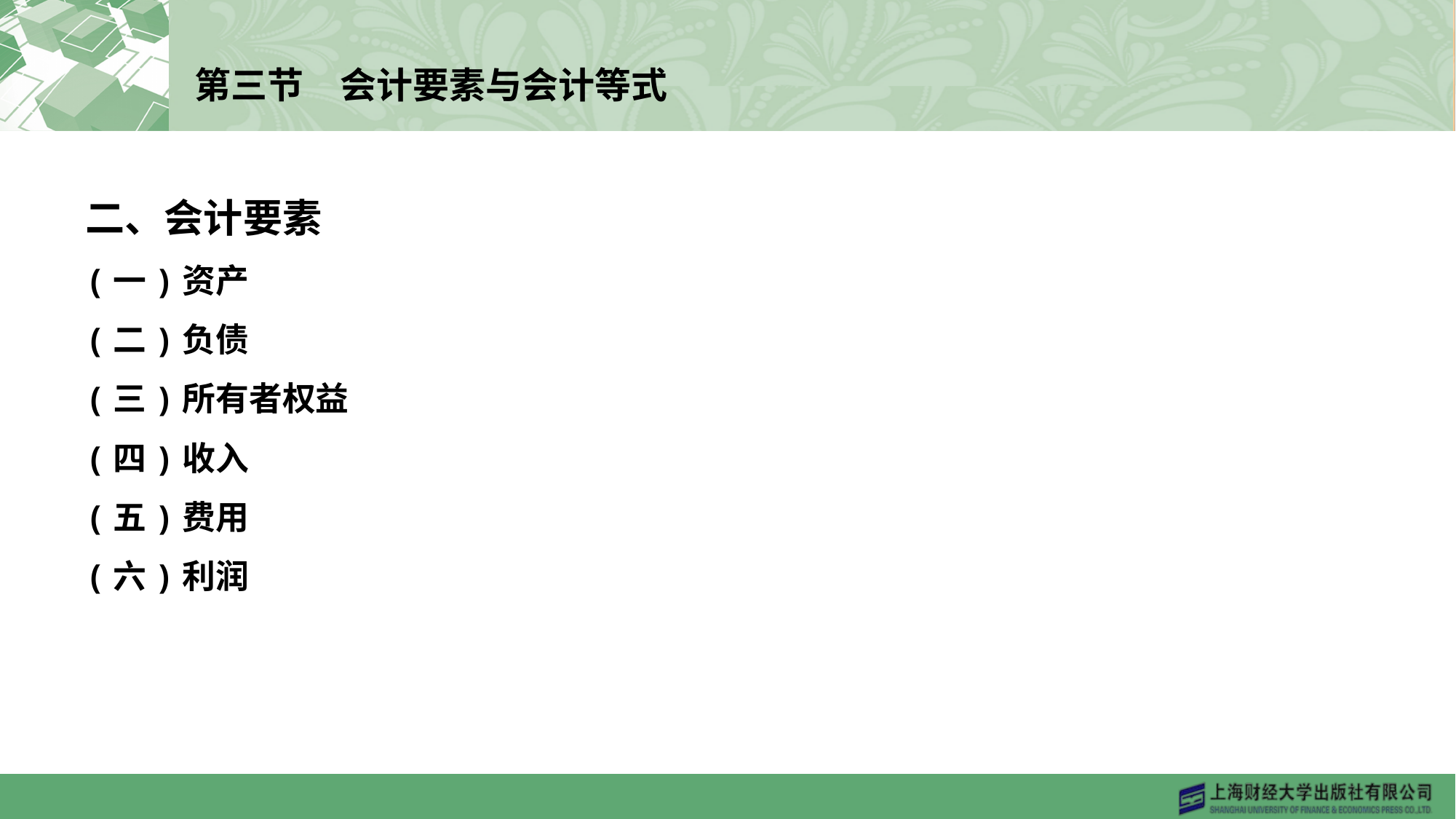

# 第三节　会计要素与会计等式
二、会计要素
(一)资产
(二)负债
(三)所有者权益
(四)收入
(五)费用
(六)利润